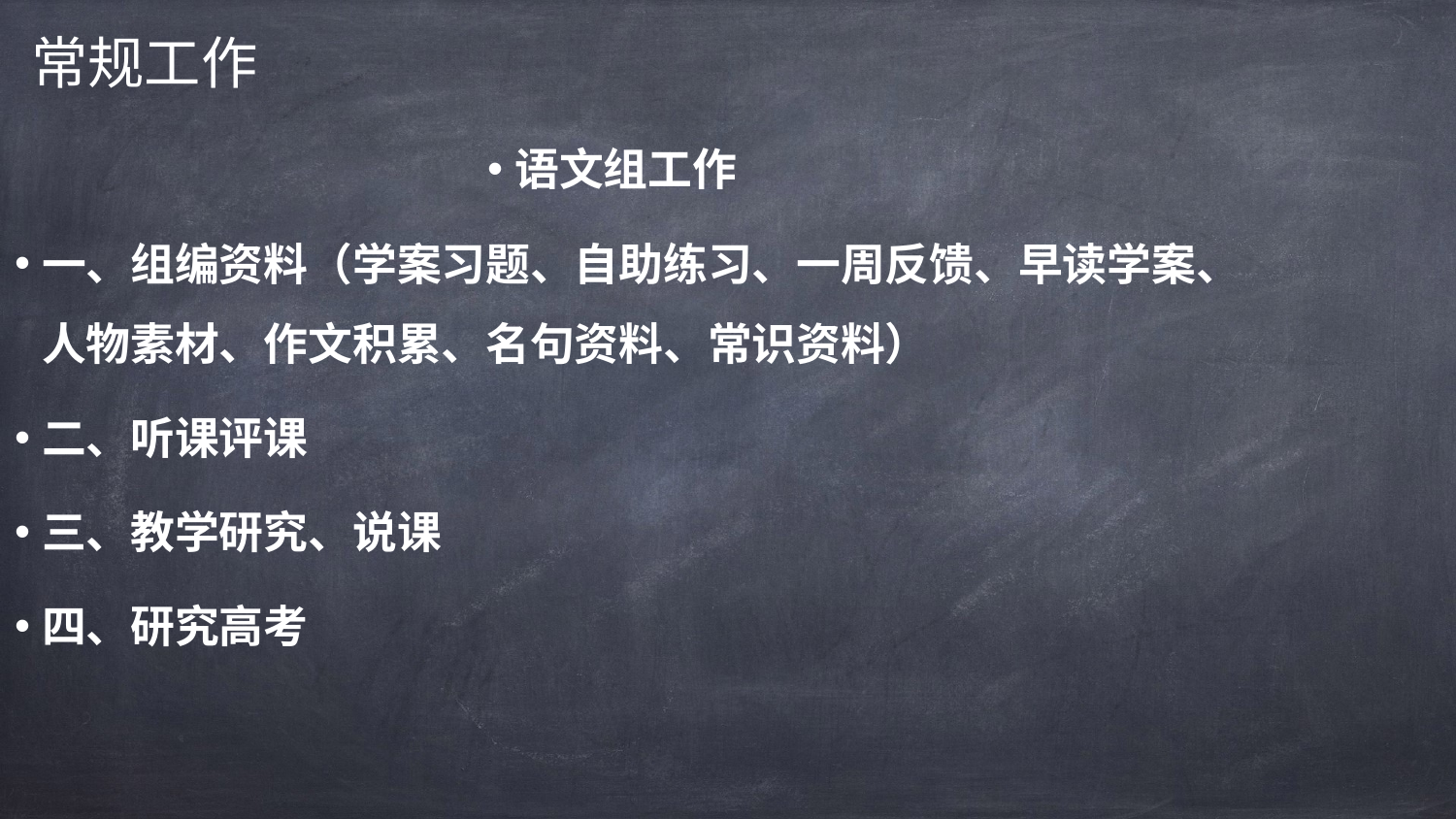

常规工作
语文组工作
一、组编资料（学案习题、自助练习、一周反馈、早读学案、人物素材、作文积累、名句资料、常识资料）
二、听课评课
三、教学研究、说课
四、研究高考